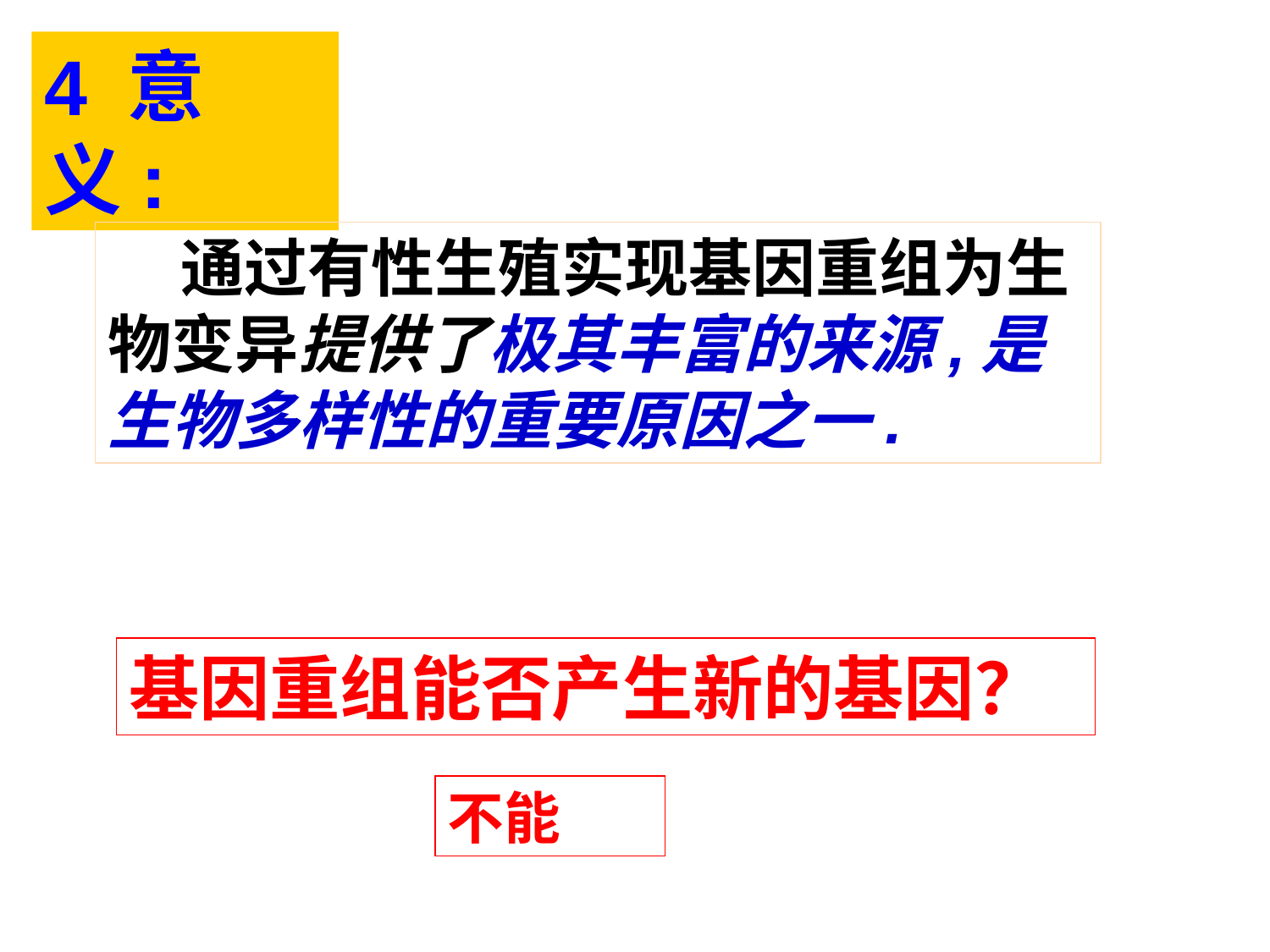

4 意义:
    通过有性生殖实现基因重组为生物变异提供了极其丰富的来源,是生物多样性的重要原因之一.
基因重组能否产生新的基因？
不能